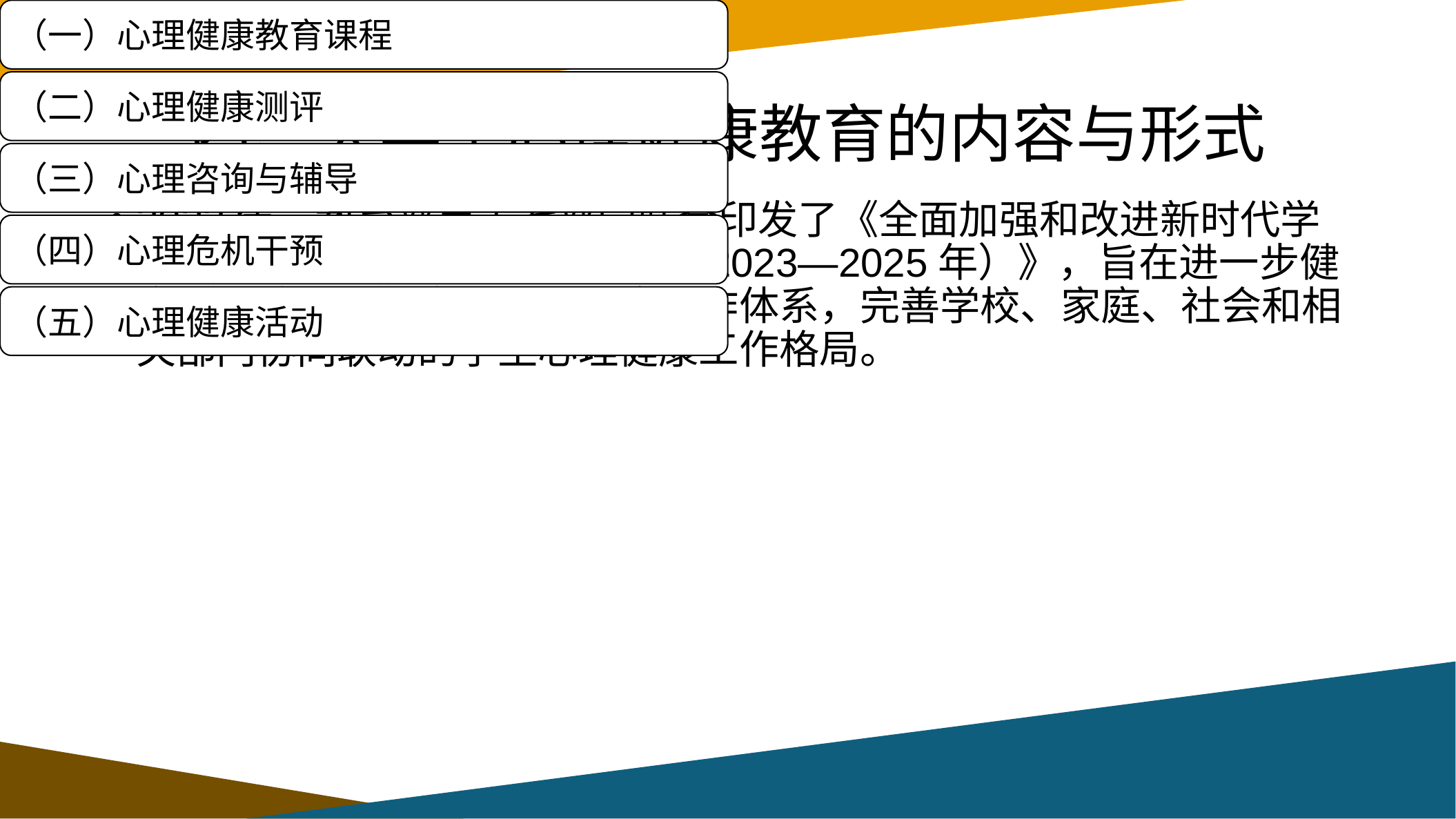

# 四、大学生心理健康教育的内容与形式
2023年，教育部等十七部门联合印发了《全面加强和改进新时代学生心理健康工作专项行动计划（2023—2025年）》，旨在进一步健全“四位一体”学生心理健康工作体系，完善学校、家庭、社会和相关部门协同联动的学生心理健康工作格局。

（一）心理健康教育课程
（二）心理健康测评
（三）心理咨询与辅导
（四）心理危机干预
（五）心理健康活动